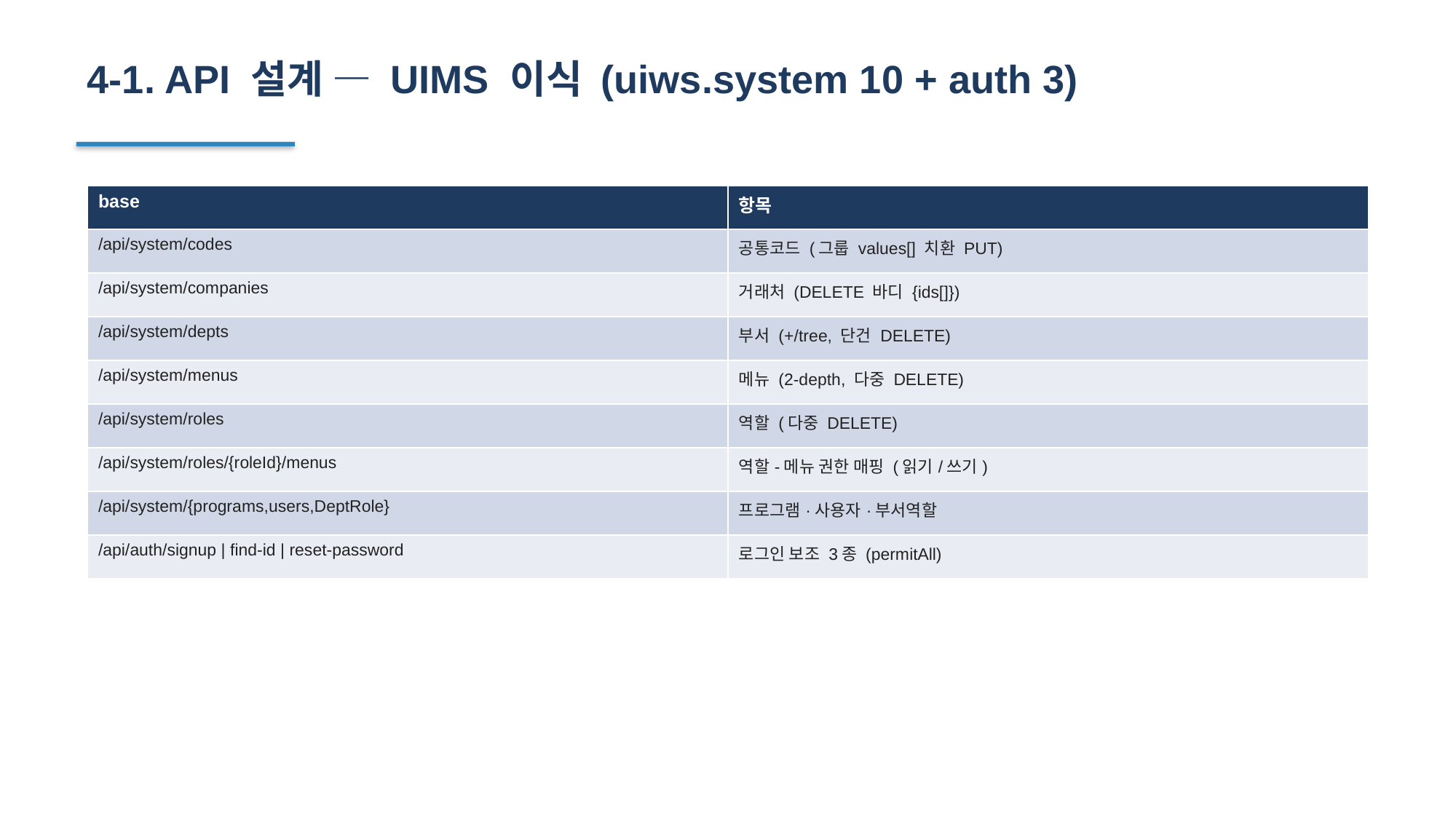

4-1. API 설계 — UIMS 이식 (uiws.system 10 + auth 3)

| base | 항목 |
| --- | --- |
| /api/system/codes | 공통코드 (그룹 values[] 치환 PUT) |
| /api/system/companies | 거래처 (DELETE 바디 {ids[]}) |
| /api/system/depts | 부서 (+/tree, 단건 DELETE) |
| /api/system/menus | 메뉴 (2-depth, 다중 DELETE) |
| /api/system/roles | 역할 (다중 DELETE) |
| /api/system/roles/{roleId}/menus | 역할-메뉴 권한 매핑 (읽기/쓰기) |
| /api/system/{programs,users,DeptRole} | 프로그램·사용자·부서역할 |
| /api/auth/signup | find-id | reset-password | 로그인 보조 3종 (permitAll) |